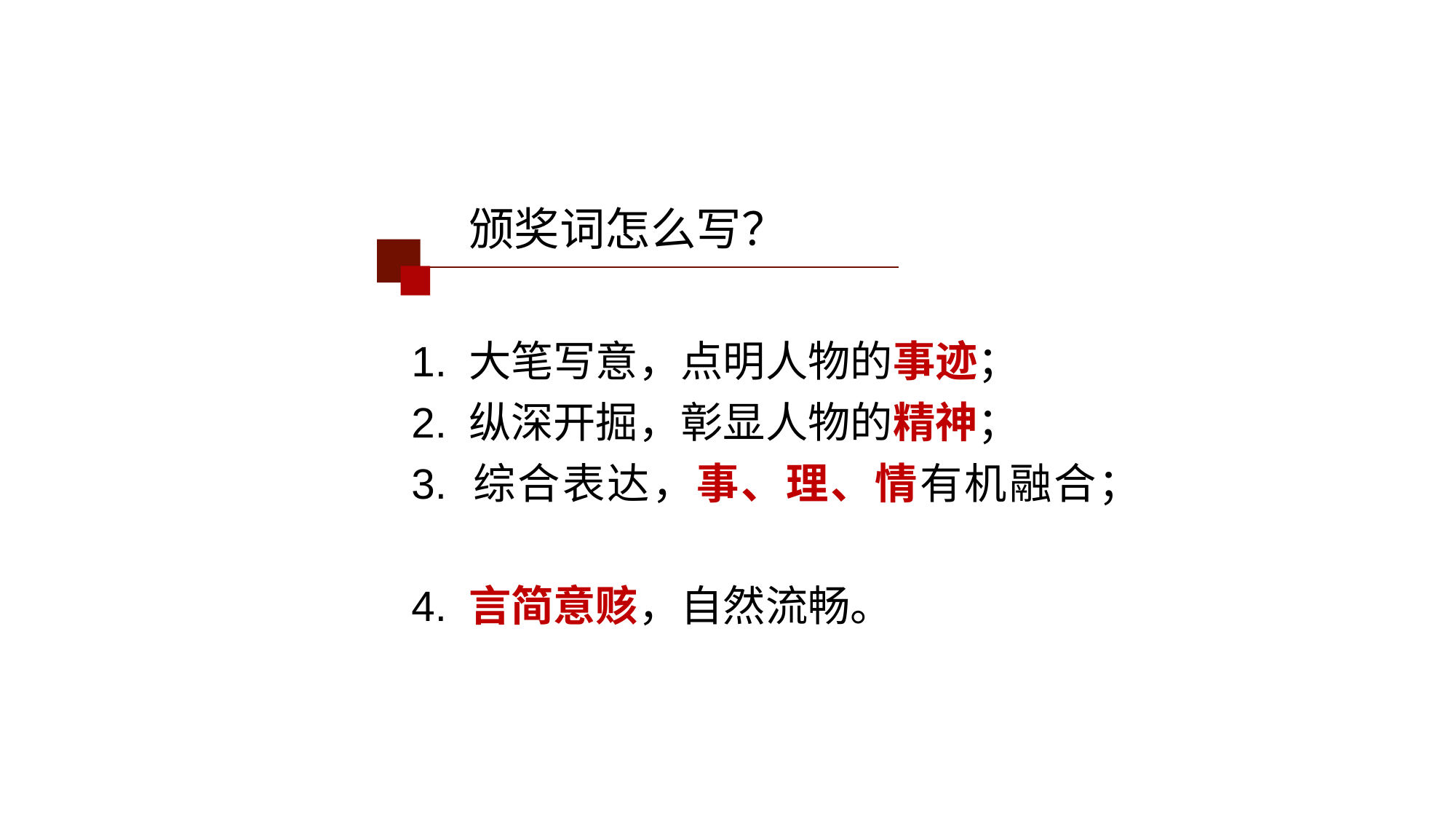

颁奖词怎么写？

1. 大笔写意，点明人物的事迹；
2. 纵深开掘，彰显人物的精神；
3. 综合表达，事、理、情有机融合；
4. 言简意赅，自然流畅。